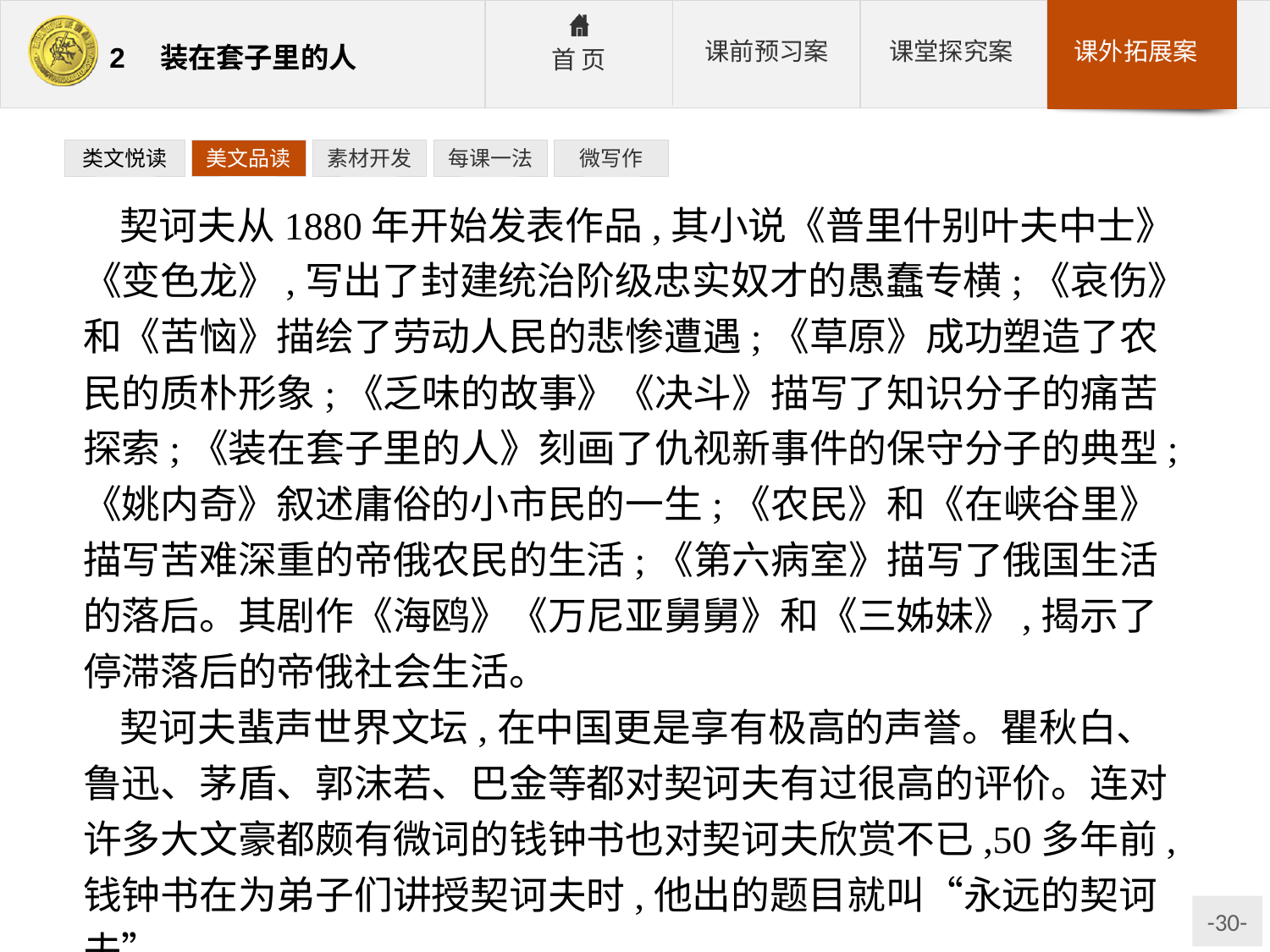

类文悦读
美文品读
素材开发
每课一法
微写作
契诃夫从1880年开始发表作品,其小说《普里什别叶夫中士》《变色龙》,写出了封建统治阶级忠实奴才的愚蠢专横;《哀伤》和《苦恼》描绘了劳动人民的悲惨遭遇;《草原》成功塑造了农民的质朴形象;《乏味的故事》《决斗》描写了知识分子的痛苦探索;《装在套子里的人》刻画了仇视新事件的保守分子的典型;《姚内奇》叙述庸俗的小市民的一生;《农民》和《在峡谷里》描写苦难深重的帝俄农民的生活;《第六病室》描写了俄国生活的落后。其剧作《海鸥》《万尼亚舅舅》和《三姊妹》,揭示了停滞落后的帝俄社会生活。
契诃夫蜚声世界文坛,在中国更是享有极高的声誉。瞿秋白、鲁迅、茅盾、郭沫若、巴金等都对契诃夫有过很高的评价。连对许多大文豪都颇有微词的钱钟书也对契诃夫欣赏不已,50多年前,钱钟书在为弟子们讲授契诃夫时,他出的题目就叫“永远的契诃夫”。